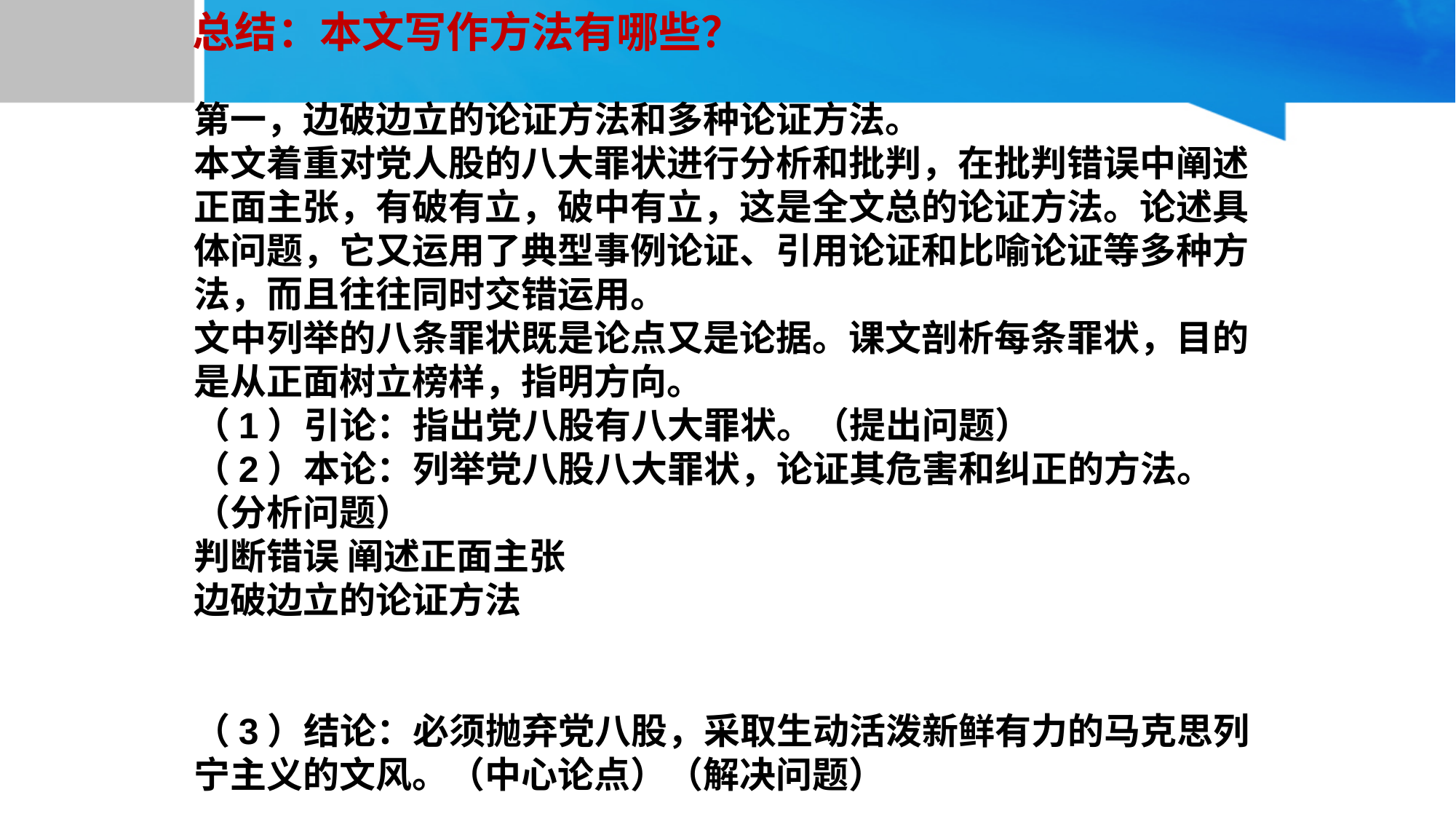

总结：本文写作方法有哪些？
第一，边破边立的论证方法和多种论证方法。
本文着重对党人股的八大罪状进行分析和批判，在批判错误中阐述正面主张，有破有立，破中有立，这是全文总的论证方法。论述具体问题，它又运用了典型事例论证、引用论证和比喻论证等多种方法，而且往往同时交错运用。
文中列举的八条罪状既是论点又是论据。课文剖析每条罪状，目的是从正面树立榜样，指明方向。
（1）引论：指出党八股有八大罪状。（提出问题）
（2）本论：列举党八股八大罪状，论证其危害和纠正的方法。（分析问题）
判断错误 阐述正面主张
边破边立的论证方法

（3）结论：必须抛弃党八股，采取生动活泼新鲜有力的马克思列宁主义的文风。（中心论点）（解决问题）